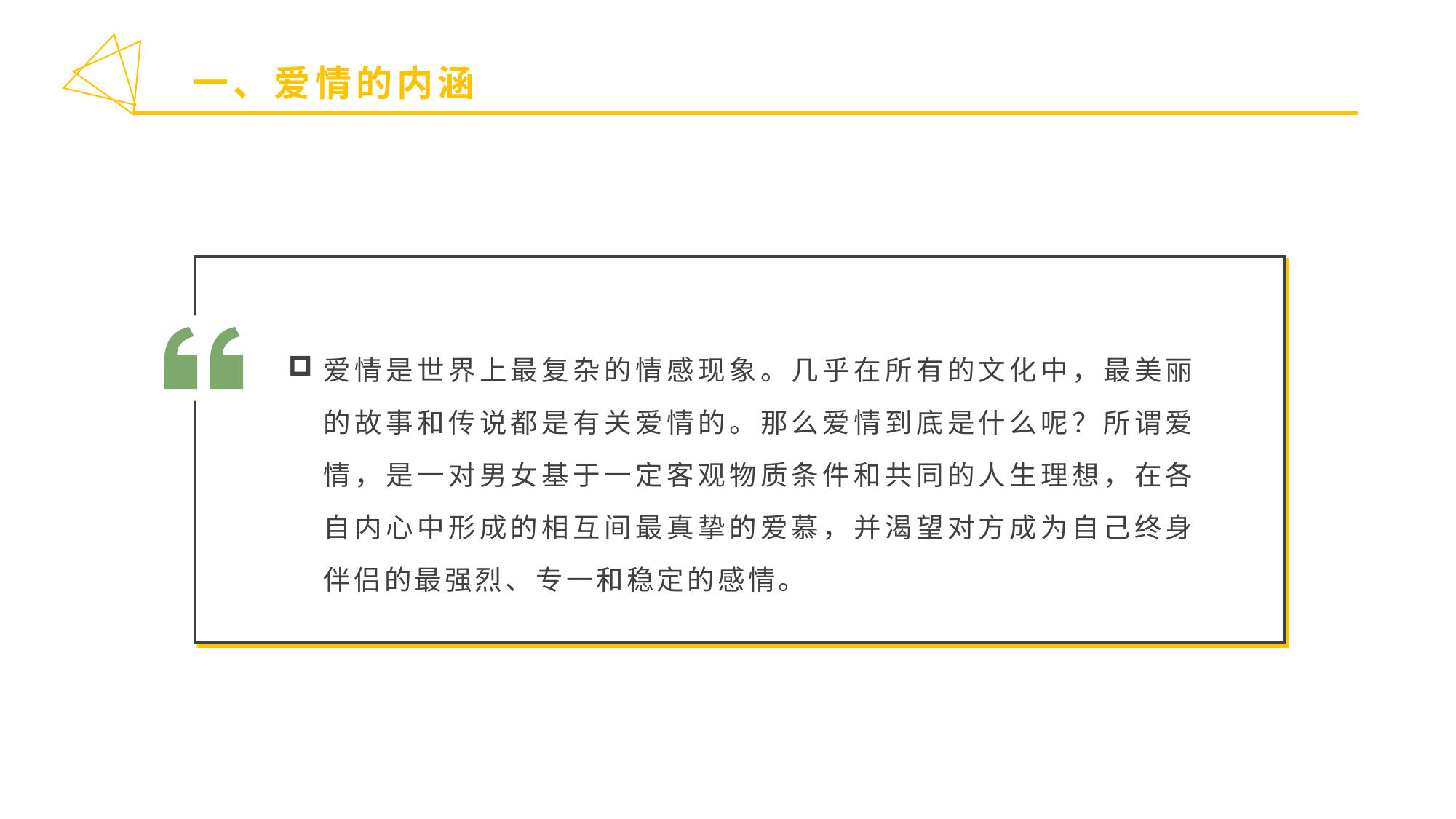

一、爱情的内涵

爱情是世界上最复杂的情感现象。几乎在所有的文化中，最美丽的故事和传说都是有关爱情的。那么爱情到底是什么呢？所谓爱情，是一对男女基于一定客观物质条件和共同的人生理想，在各自内心中形成的相互间最真挚的爱慕，并渴望对方成为自己终身伴侣的最强烈、专一和稳定的感情。